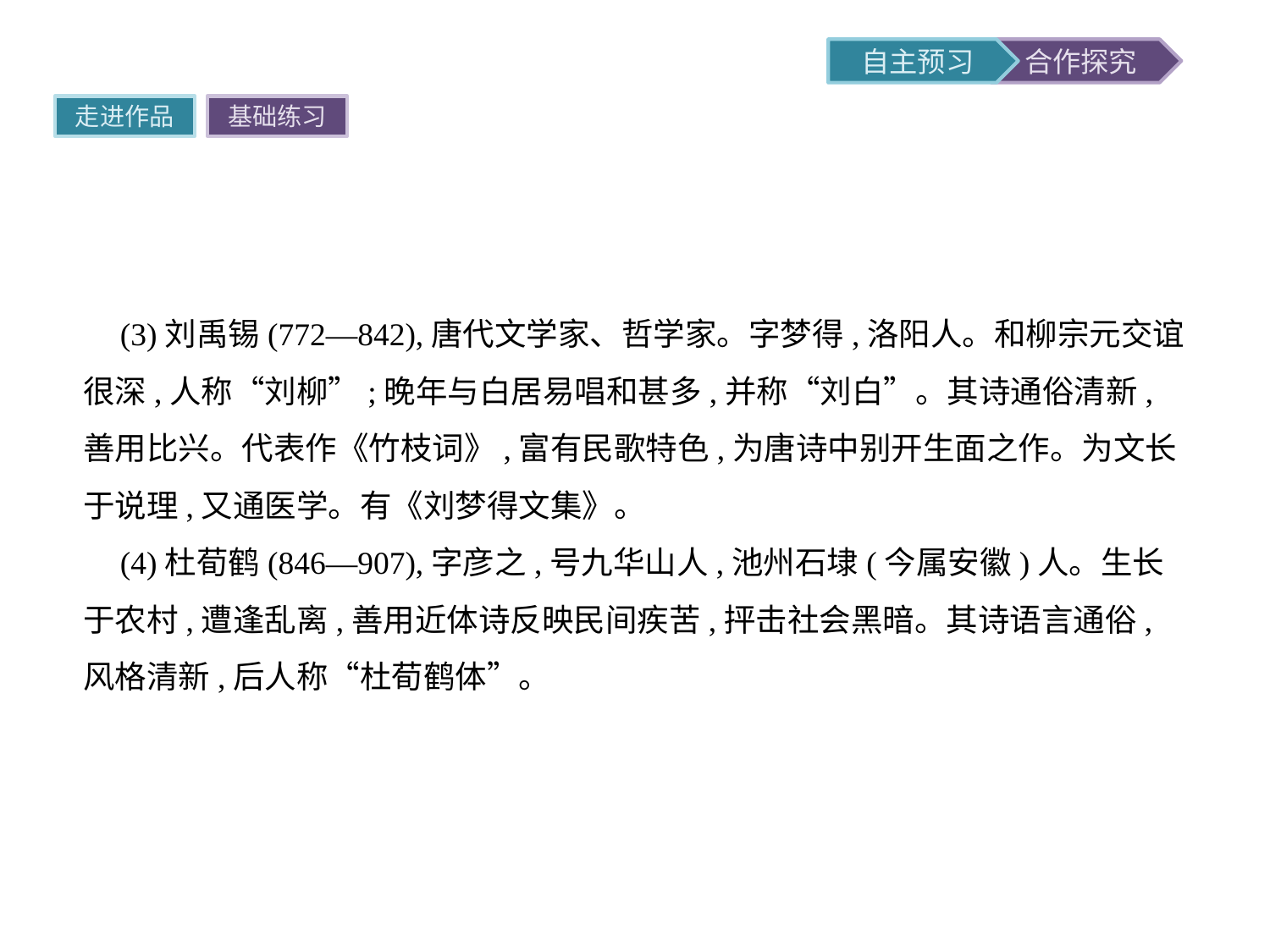

走进作品
基础练习
(3)刘禹锡(772—842),唐代文学家、哲学家。字梦得,洛阳人。和柳宗元交谊很深,人称“刘柳”;晚年与白居易唱和甚多,并称“刘白”。其诗通俗清新,善用比兴。代表作《竹枝词》,富有民歌特色,为唐诗中别开生面之作。为文长于说理,又通医学。有《刘梦得文集》。
(4)杜荀鹤(846—907),字彦之,号九华山人,池州石埭(今属安徽)人。生长于农村,遭逢乱离,善用近体诗反映民间疾苦,抨击社会黑暗。其诗语言通俗,风格清新,后人称“杜荀鹤体”。